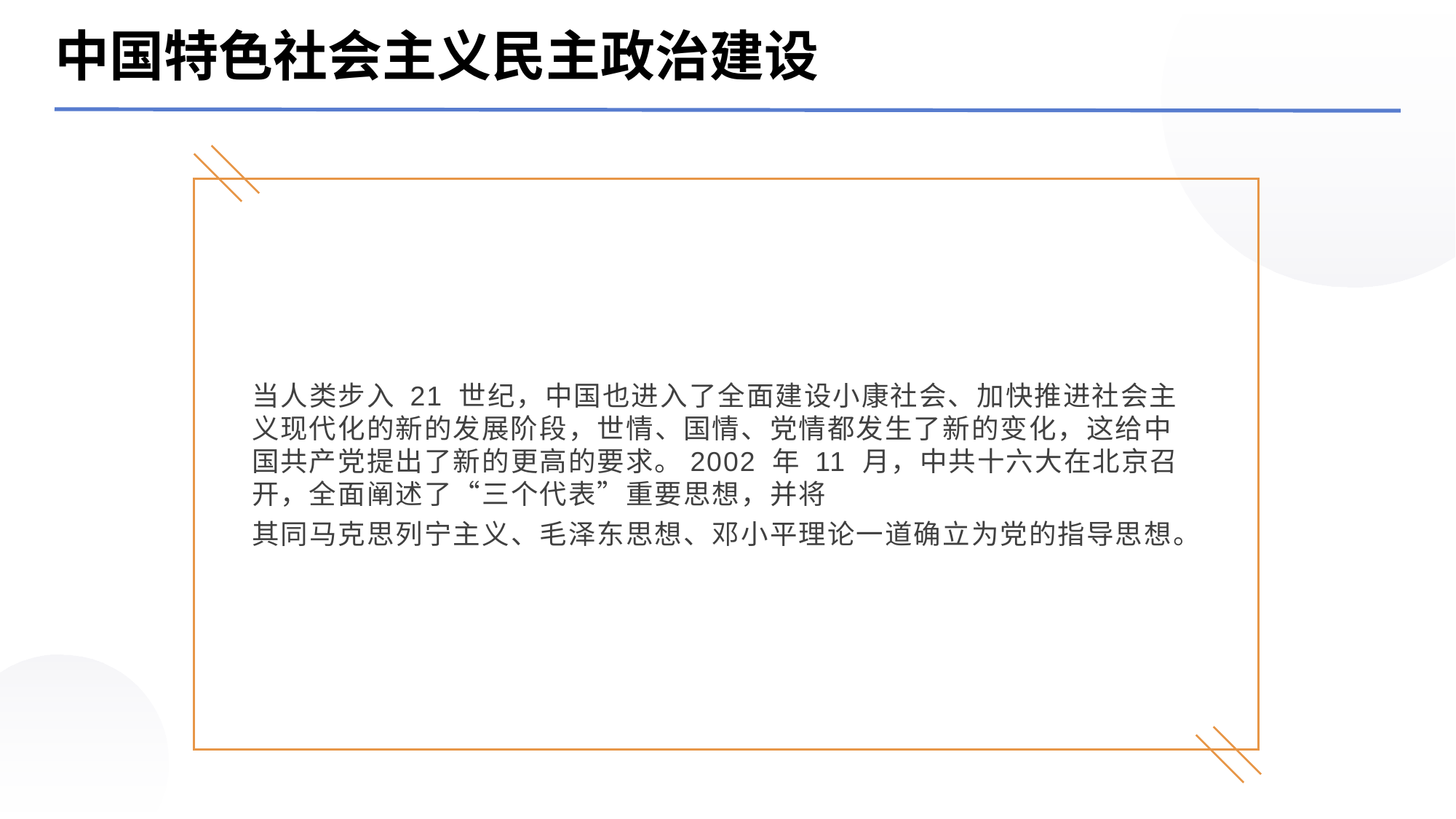

中国特色社会主义民主政治建设

当人类步入 21 世纪，中国也进入了全面建设小康社会、加快推进社会主义现代化的新的发展阶段，世情、国情、党情都发生了新的变化，这给中国共产党提出了新的更高的要求。2002 年 11 月，中共十六大在北京召开，全面阐述了“三个代表”重要思想，并将
其同马克思列宁主义、毛泽东思想、邓小平理论一道确立为党的指导思想。